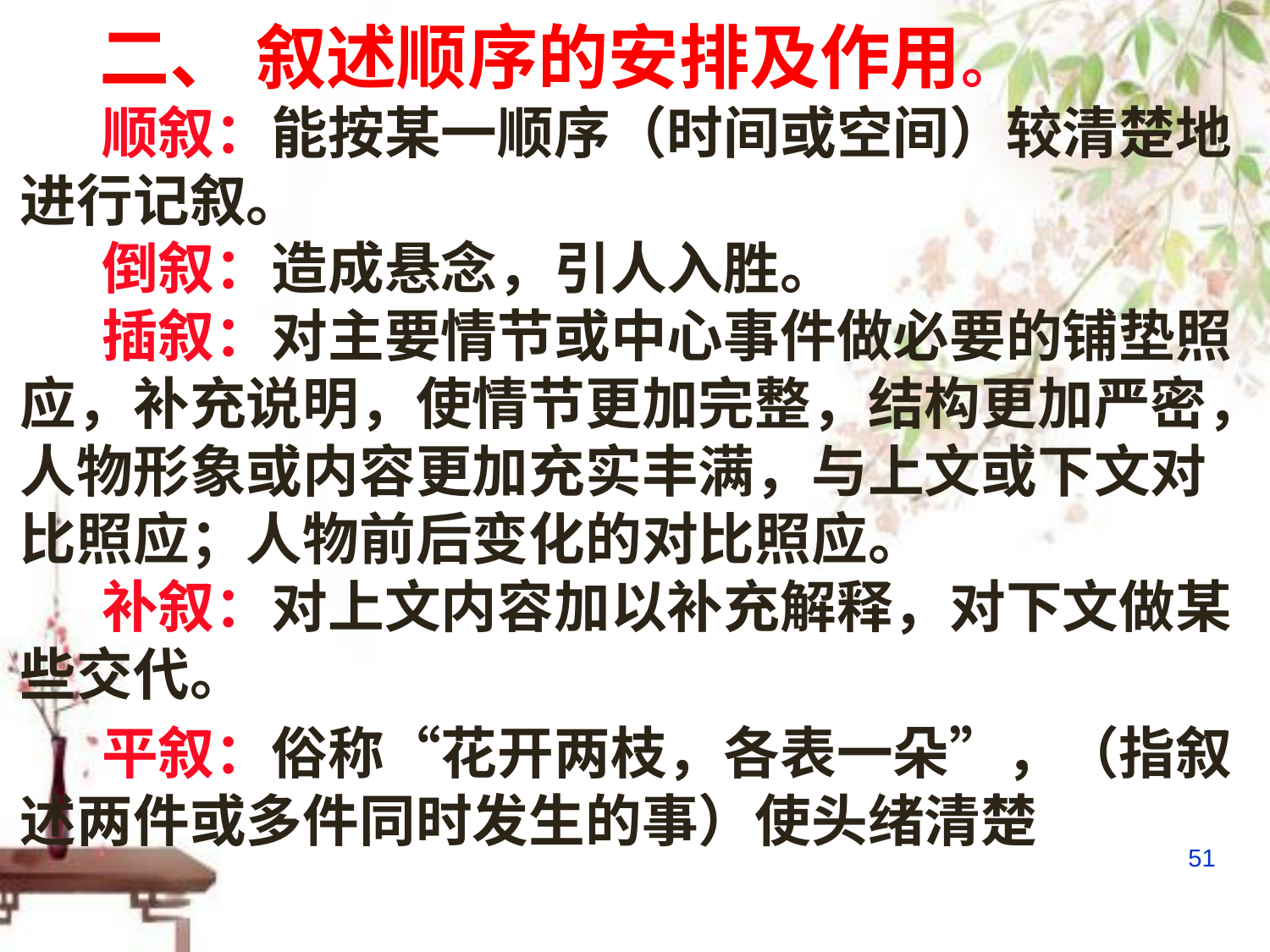

二、 叙述顺序的安排及作用。
顺叙：能按某一顺序（时间或空间）较清楚地进行记叙。
倒叙：造成悬念，引人入胜。
插叙：对主要情节或中心事件做必要的铺垫照应，补充说明，使情节更加完整，结构更加严密，人物形象或内容更加充实丰满，与上文或下文对比照应；人物前后变化的对比照应。
补叙：对上文内容加以补充解释，对下文做某些交代。
平叙：俗称“花开两枝，各表一朵”，（指叙述两件或多件同时发生的事）使头绪清楚
51